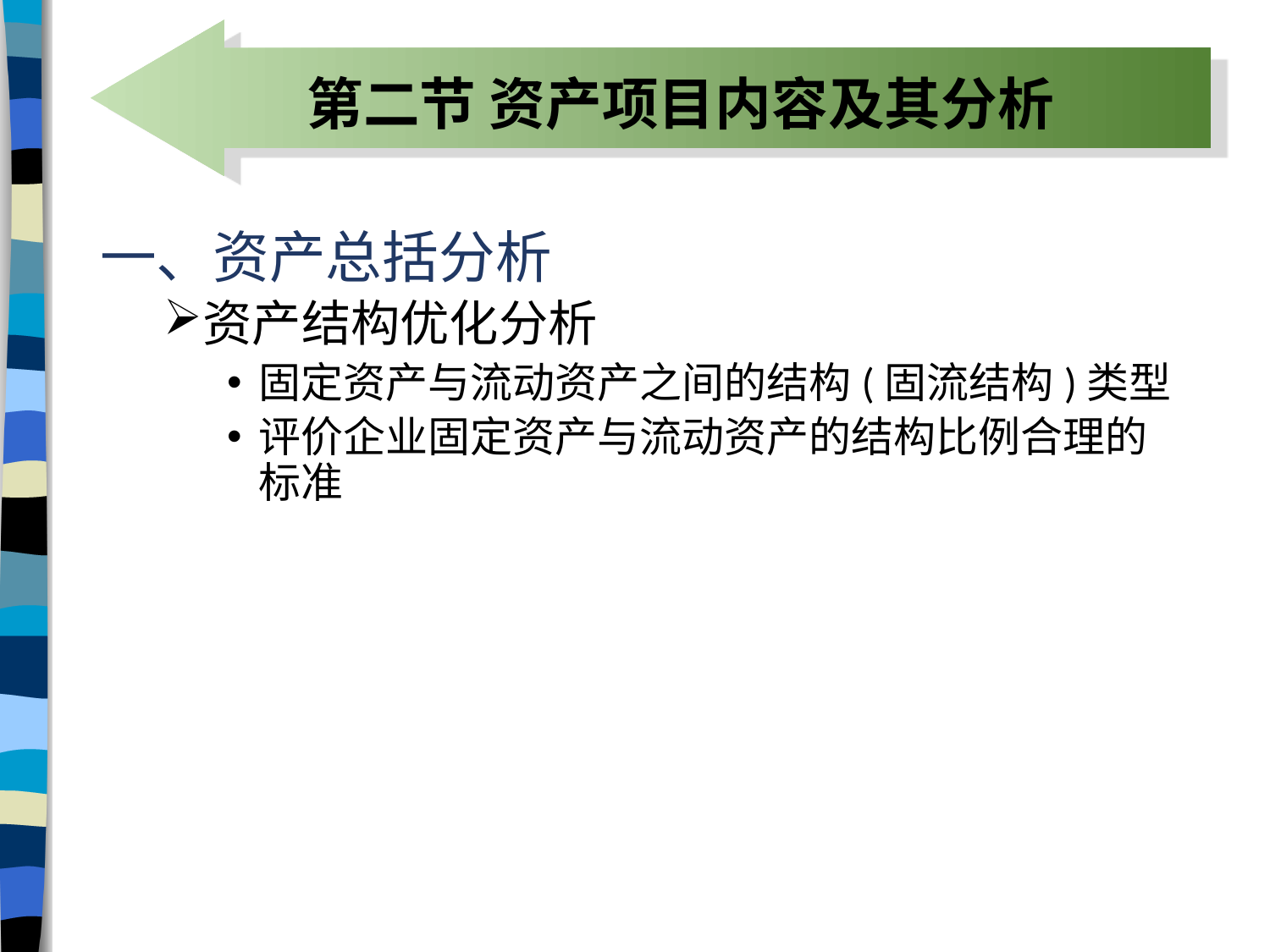

# 第二节 资产项目内容及其分析
一、资产总括分析
资产结构优化分析
固定资产与流动资产之间的结构(固流结构)类型
评价企业固定资产与流动资产的结构比例合理的标准